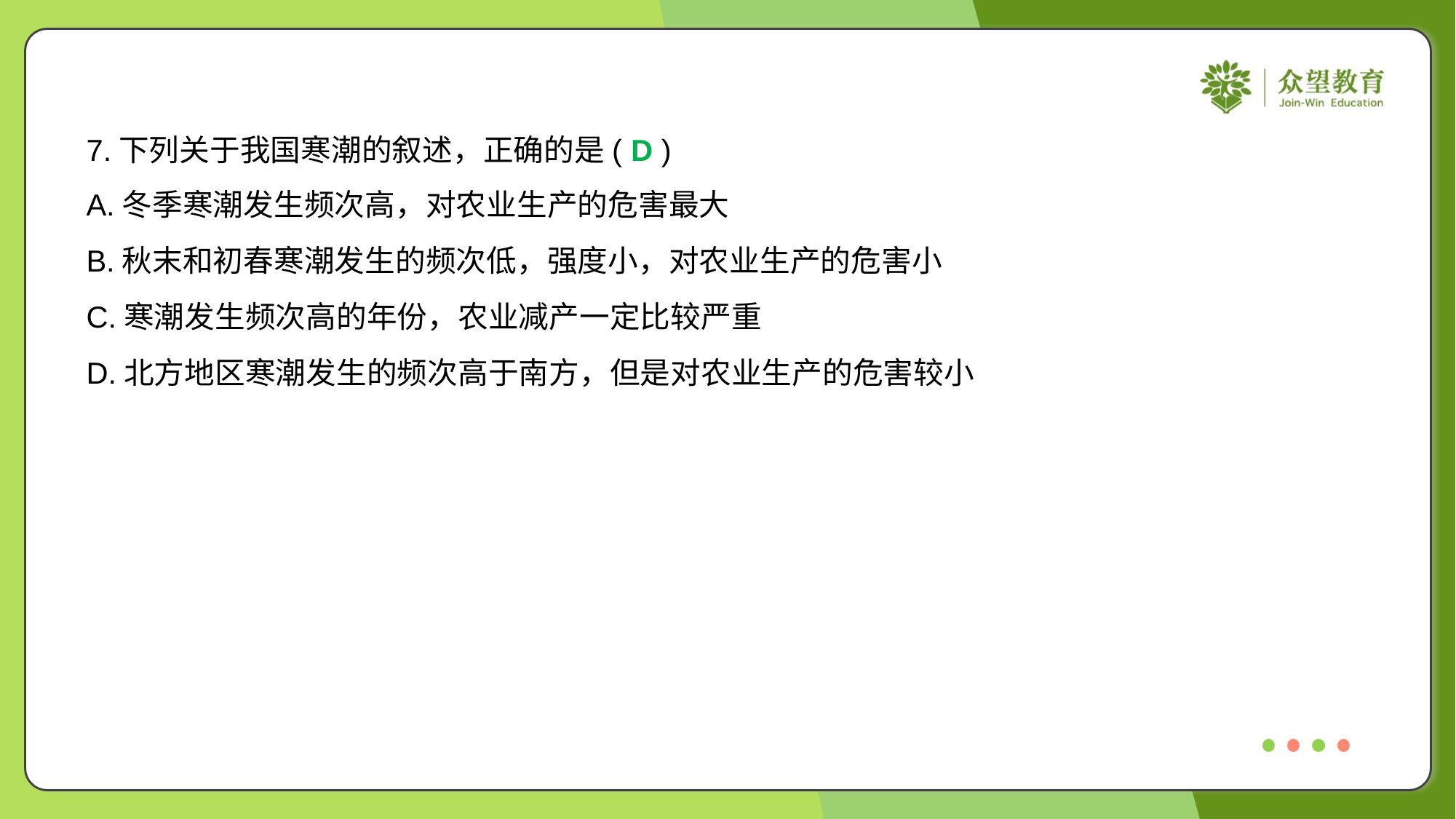

7.下列关于我国寒潮的叙述，正确的是(     )
D
A.冬季寒潮发生频次高，对农业生产的危害最大
B.秋末和初春寒潮发生的频次低，强度小，对农业生产的危害小
C.寒潮发生频次高的年份，农业减产一定比较严重
D.北方地区寒潮发生的频次高于南方，但是对农业生产的危害较小